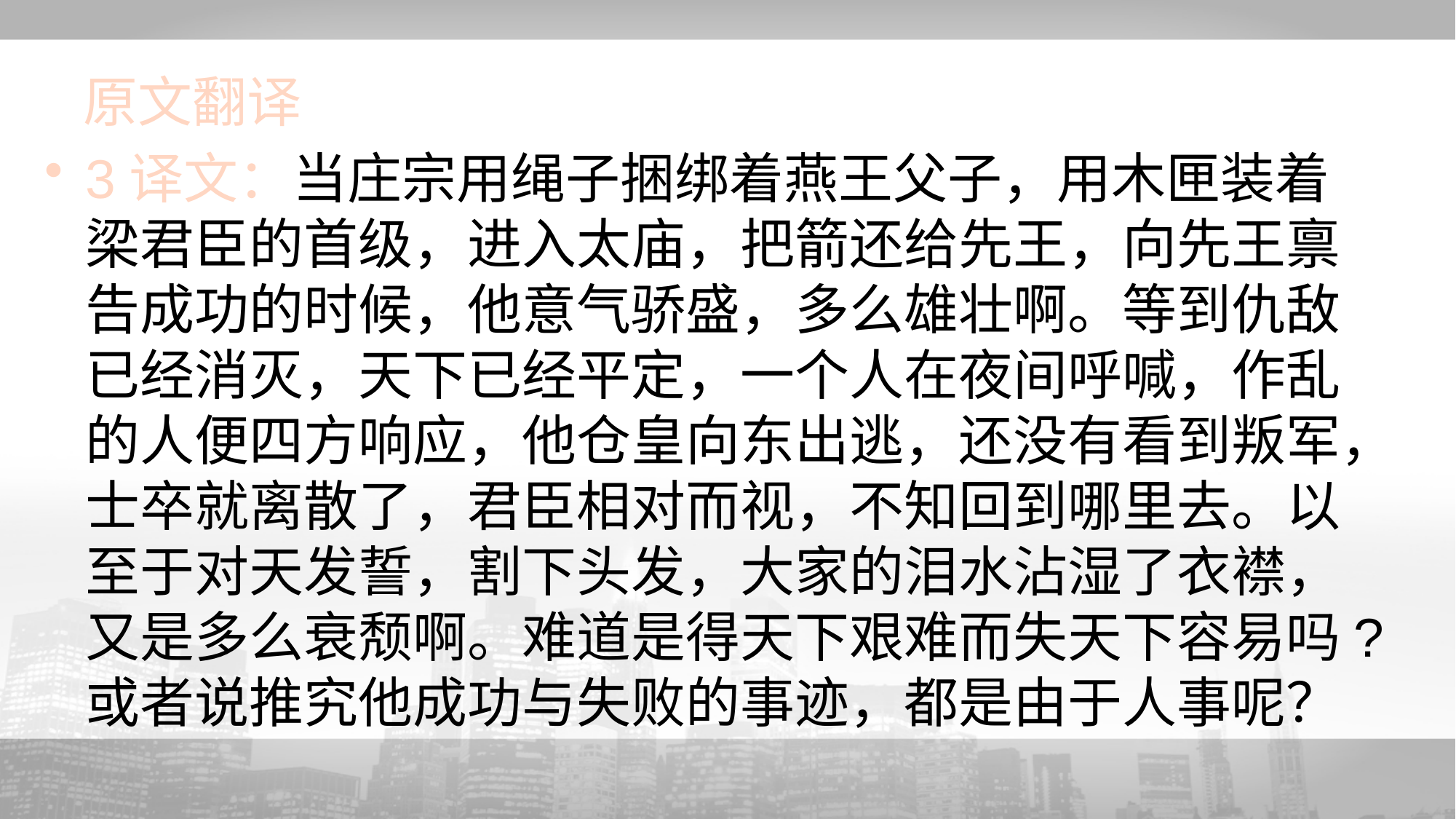

# 原文翻译
3译文：当庄宗用绳子捆绑着燕王父子，用木匣装着梁君臣的首级，进入太庙，把箭还给先王，向先王禀告成功的时候，他意气骄盛，多么雄壮啊。等到仇敌已经消灭，天下已经平定，一个人在夜间呼喊，作乱的人便四方响应，他仓皇向东出逃，还没有看到叛军，士卒就离散了，君臣相对而视，不知回到哪里去。以至于对天发誓，割下头发，大家的泪水沾湿了衣襟，又是多么衰颓啊。难道是得天下艰难而失天下容易吗?或者说推究他成功与失败的事迹，都是由于人事呢？